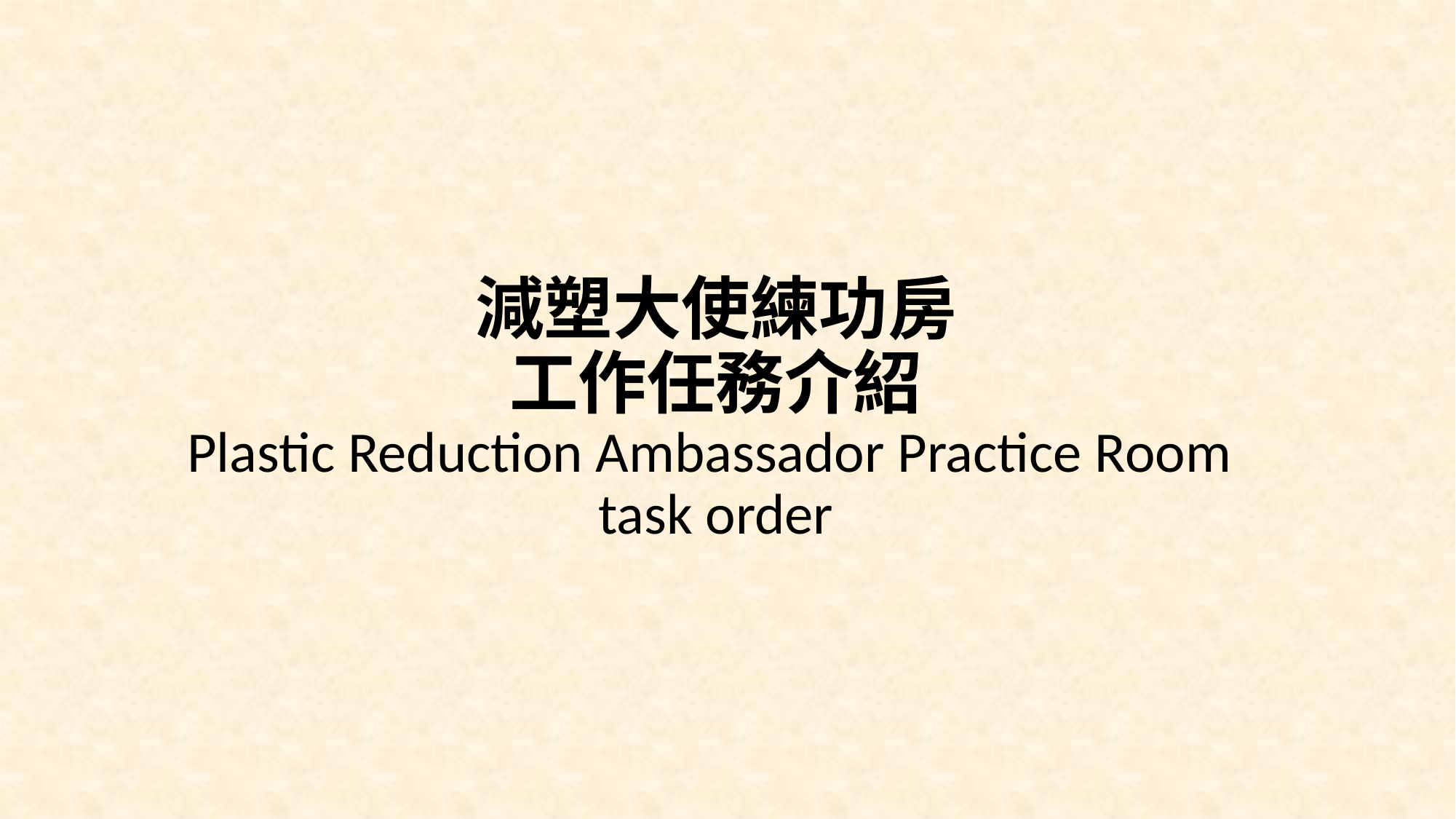

# 減塑大使練功房 工作任務介紹 Plastic Reduction Ambassador Practice Room  task order